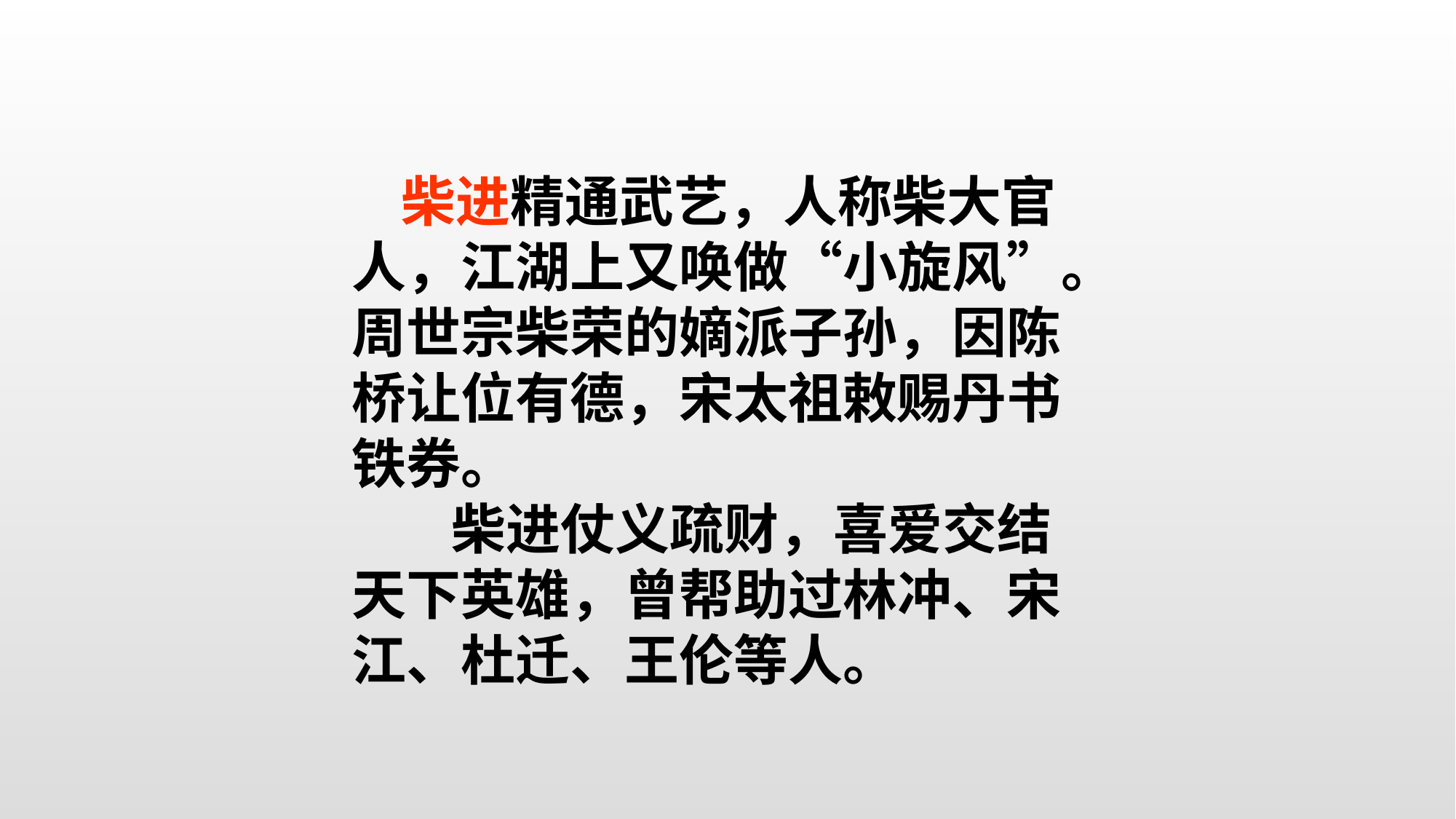

柴进精通武艺，人称柴大官人，江湖上又唤做“小旋风”。周世宗柴荣的嫡派子孙，因陈桥让位有德，宋太祖敕赐丹书铁券。
       柴进仗义疏财，喜爱交结天下英雄，曾帮助过林冲、宋江、杜迁、王伦等人。